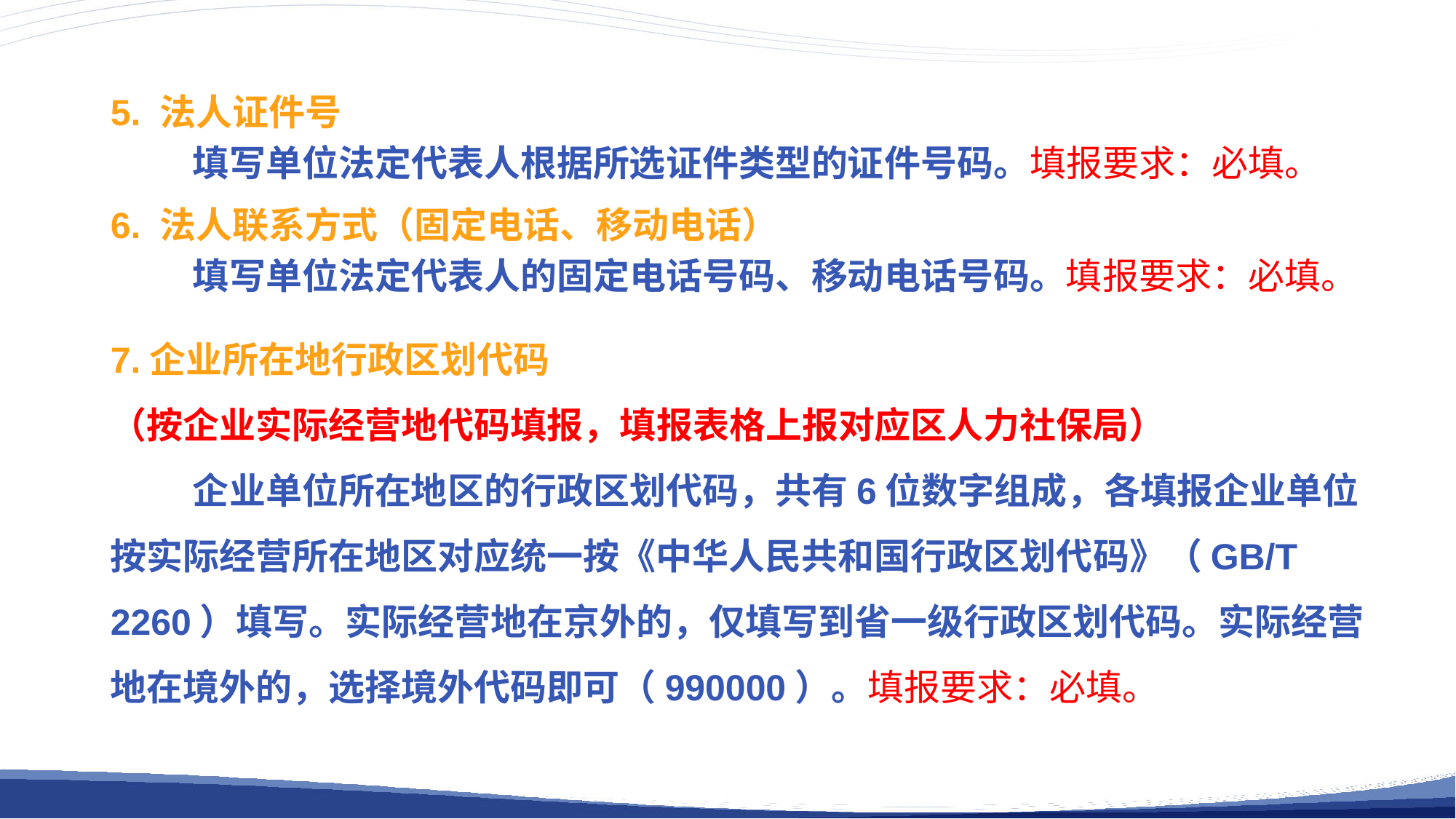

5. 法人证件号
         填写单位法定代表人根据所选证件类型的证件号码。填报要求：必填。
6. 法人联系方式（固定电话、移动电话）
         填写单位法定代表人的固定电话号码、移动电话号码。填报要求：必填。
7.企业所在地行政区划代码
（按企业实际经营地代码填报，填报表格上报对应区人力社保局）
         企业单位所在地区的行政区划代码，共有6位数字组成，各填报企业单位按实际经营所在地区对应统一按《中华人民共和国行政区划代码》（GB/T 2260）填写。实际经营地在京外的，仅填写到省一级行政区划代码。实际经营地在境外的，选择境外代码即可（990000）。填报要求：必填。